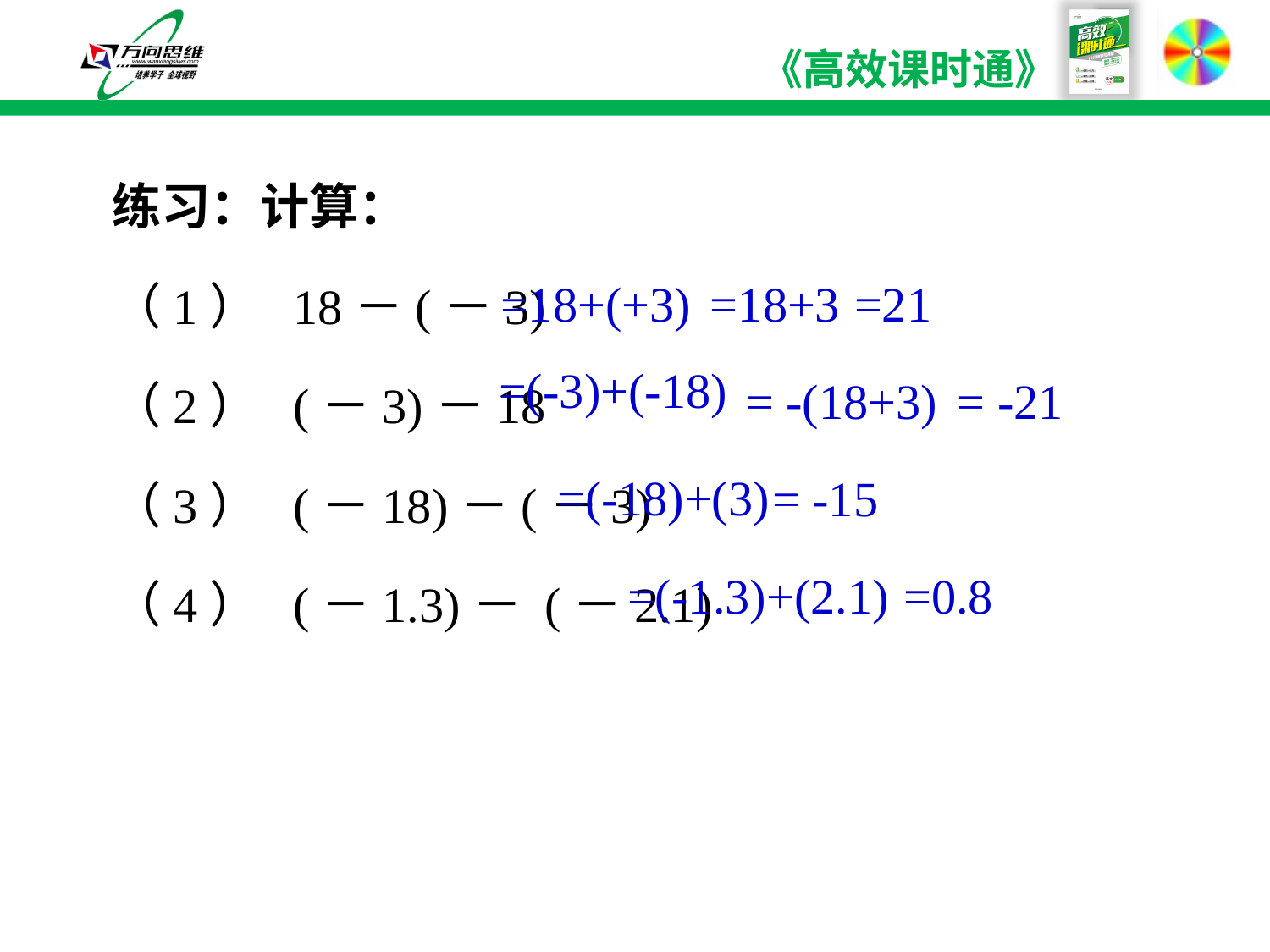

练习：计算：
（1）  18－(－3)
（2）  (－3)－18
（3）  (－18)－(－3)
（4）  (－1.3)－ (－2.1)
=18+(+3)
=18+3
=21
=(-3)+(-18)
= -(18+3)
= -21

=(-18)+(3)
= -15
=(-1.3)+(2.1)
=0.8